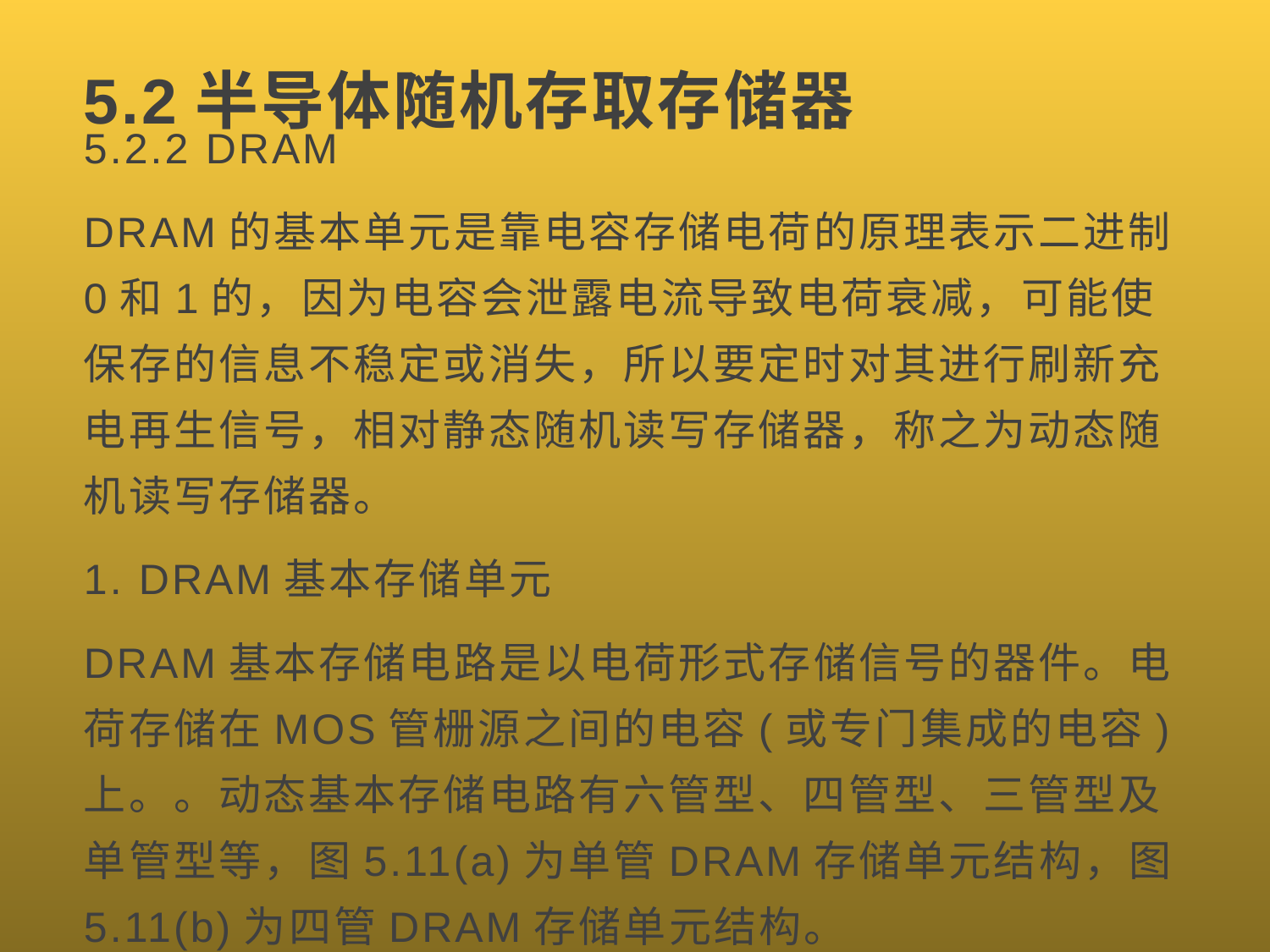

# 5.2半导体随机存取存储器
5.2.2 DRAM
DRAM的基本单元是靠电容存储电荷的原理表示二进制0和1的，因为电容会泄露电流导致电荷衰减，可能使保存的信息不稳定或消失，所以要定时对其进行刷新充电再生信号，相对静态随机读写存储器，称之为动态随机读写存储器。
1. DRAM基本存储单元
DRAM基本存储电路是以电荷形式存储信号的器件。电荷存储在MOS管栅源之间的电容(或专门集成的电容)上。。动态基本存储电路有六管型、四管型、三管型及单管型等，图5.11(a)为单管DRAM存储单元结构，图5.11(b)为四管DRAM存储单元结构。